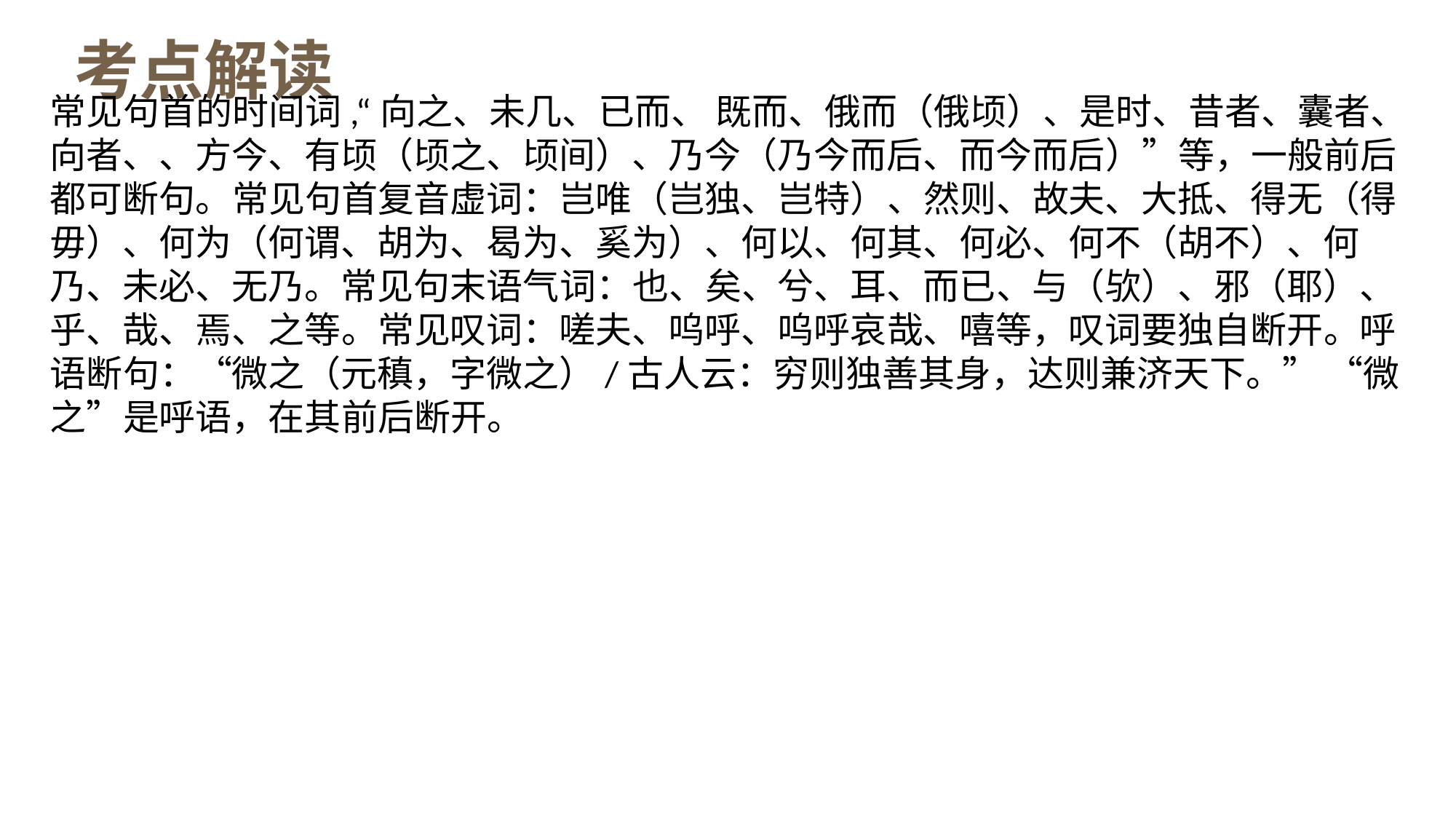

考点解读
常见句首的时间词,“向之、未几、已而、 既而、俄而（俄顷）、是时、昔者、囊者、向者、、方今、有顷（顷之、顷间）、乃今（乃今而后、而今而后）”等，一般前后都可断句。常见句首复音虚词：岂唯（岂独、岂特）、然则、故夫、大抵、得无（得毋）、何为（何谓、胡为、曷为、奚为）、何以、何其、何必、何不（胡不）、何乃、未必、无乃。常见句末语气词：也、矣、兮、耳、而已、与（欤）、邪（耶）、乎、哉、焉、之等。常见叹词：嗟夫、呜呼、呜呼哀哉、嘻等，叹词要独自断开。呼语断句：“微之（元稹，字微之）/古人云：穷则独善其身，达则兼济天下。” “微之”是呼语，在其前后断开。